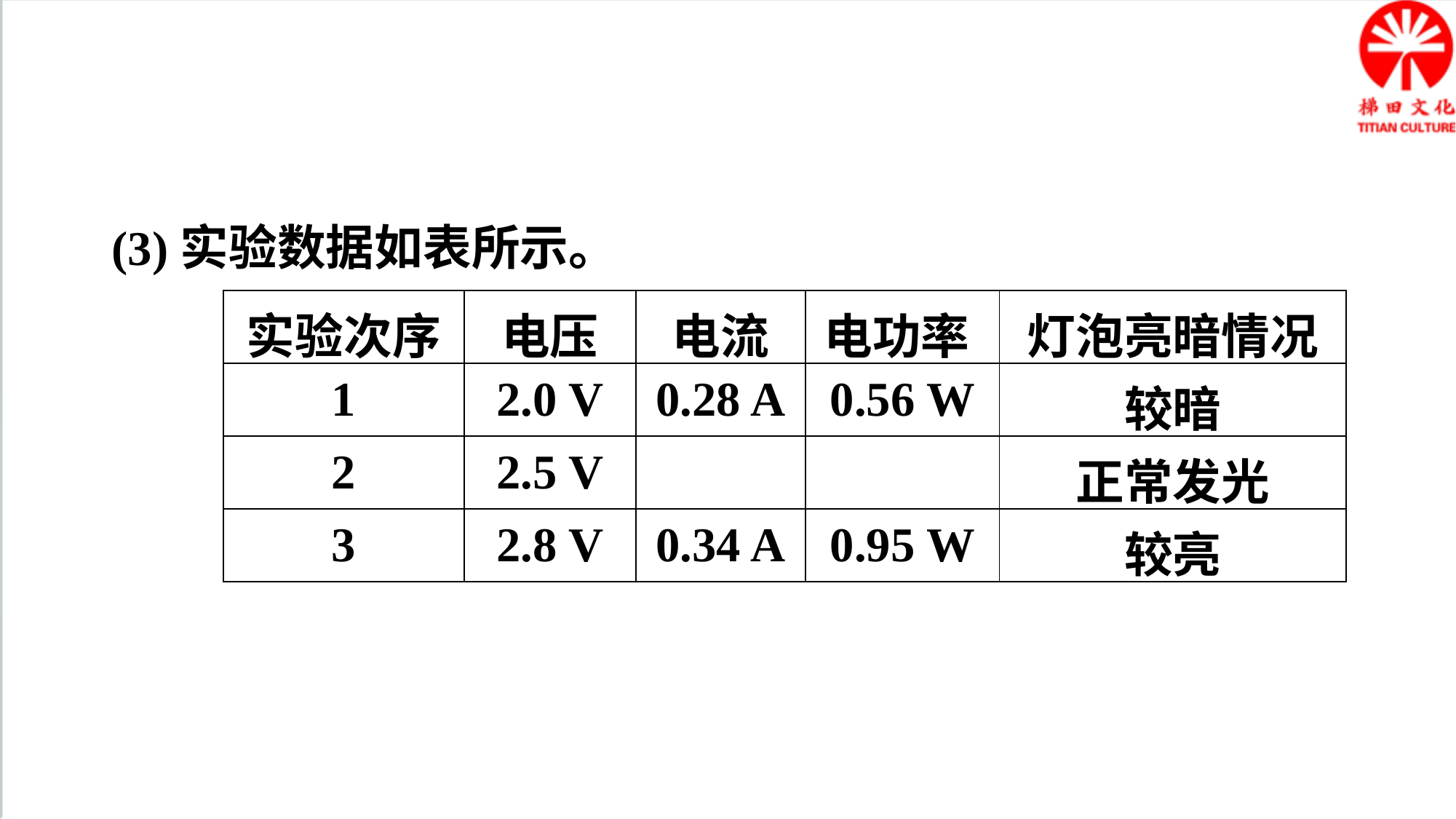

(3)实验数据如表所示。
| 实验次序 | 电压 | 电流 | 电功率 | 灯泡亮暗情况 |
| --- | --- | --- | --- | --- |
| 1 | 2.0 V | 0.28 A | 0.56 W | 较暗 |
| 2 | 2.5 V |  |  | 正常发光 |
| 3 | 2.8 V | 0.34 A | 0.95 W | 较亮 |